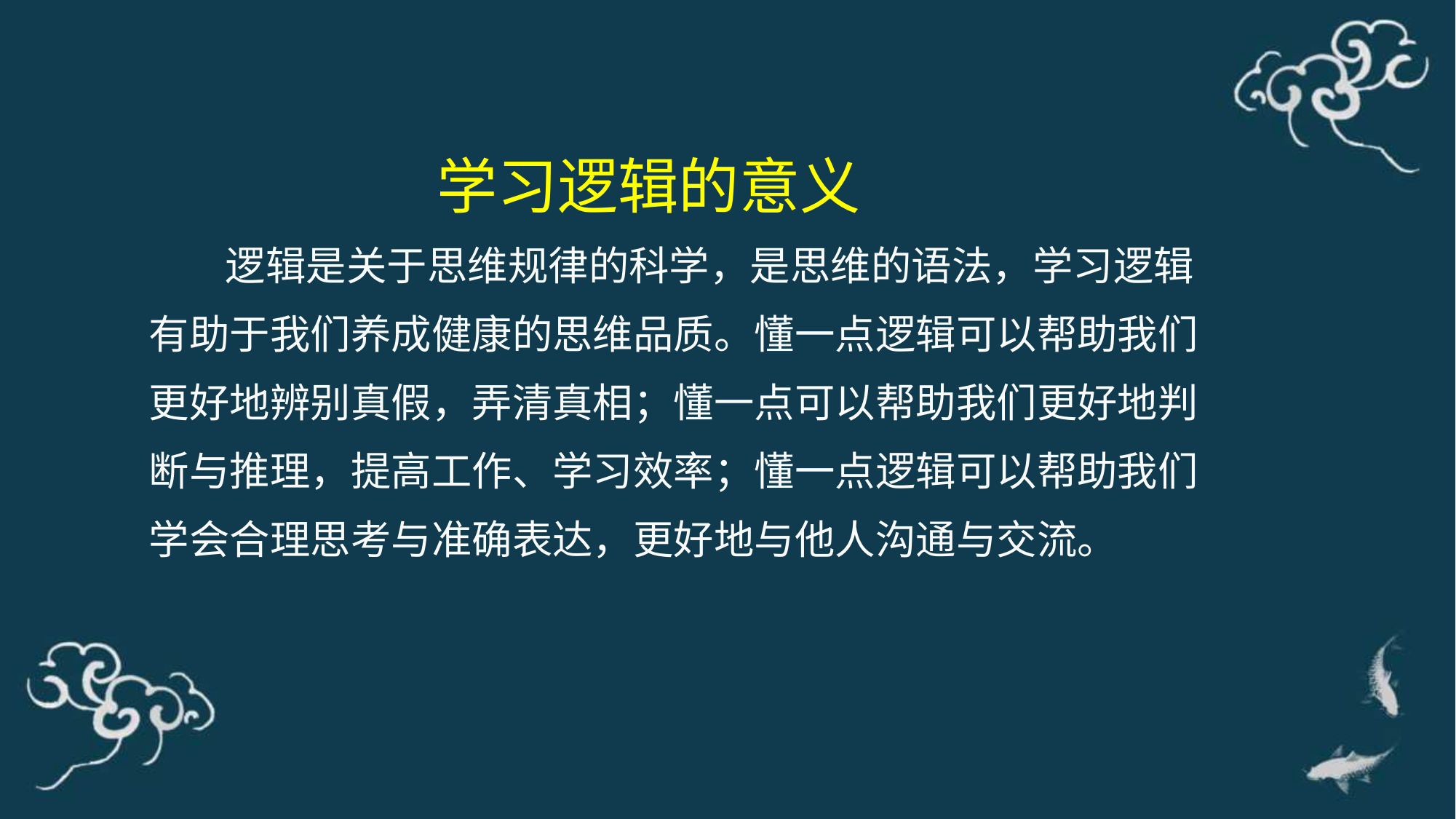

学习逻辑的意义
       逻辑是关于思维规律的科学，是思维的语法，学习逻辑有助于我们养成健康的思维品质。懂一点逻辑可以帮助我们更好地辨别真假，弄清真相；懂一点可以帮助我们更好地判断与推理，提高工作、学习效率；懂一点逻辑可以帮助我们学会合理思考与准确表达，更好地与他人沟通与交流。